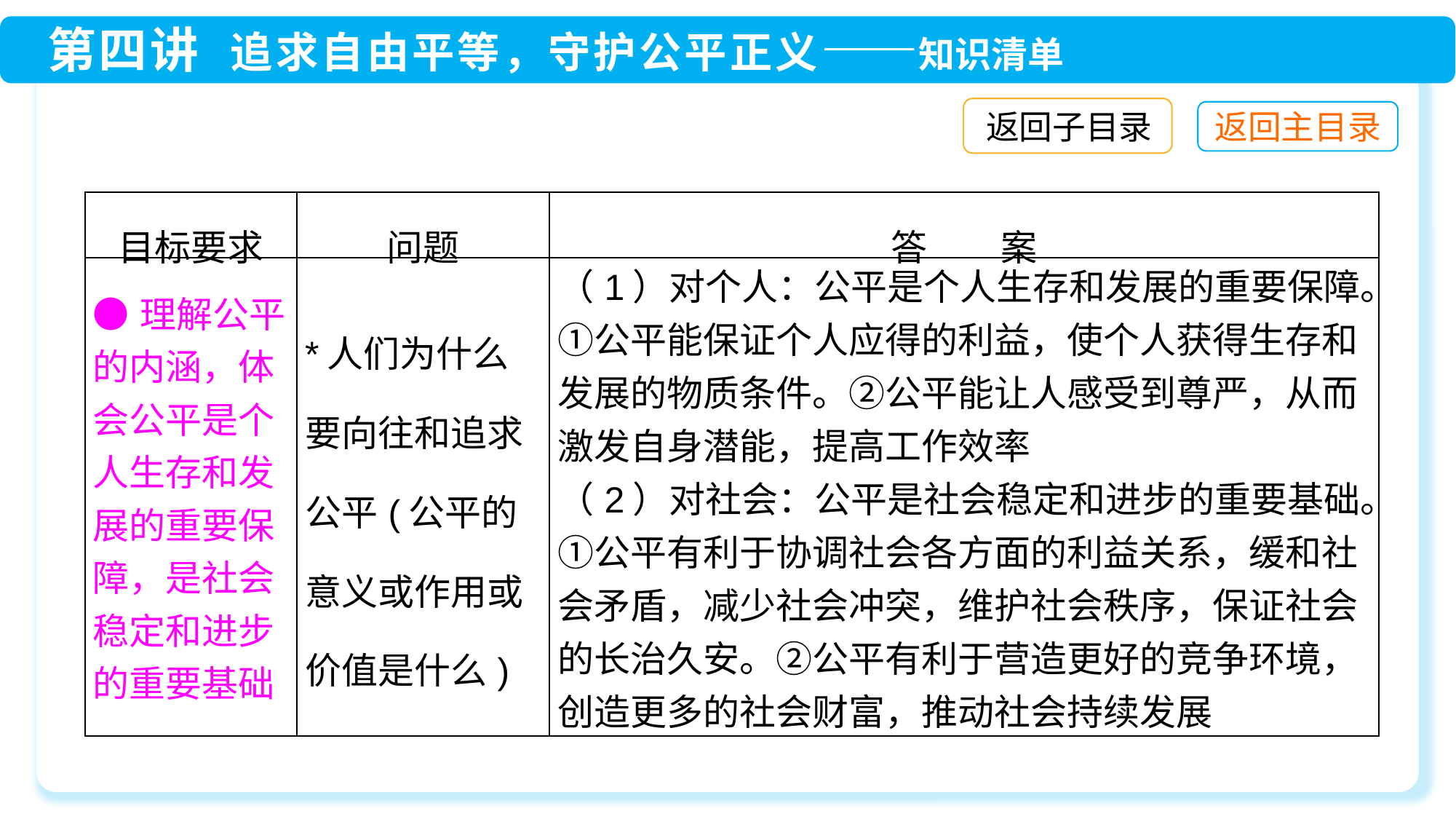

返回子目录
| 目标要求 | 问题 | 答　　案 |
| --- | --- | --- |
| ●理解公平的内涵，体会公平是个人生存和发展的重要保障，是社会稳定和进步的重要基础 | \*人们为什么要向往和追求公平(公平的意义或作用或价值是什么) | （1）对个人：公平是个人生存和发展的重要保障。①公平能保证个人应得的利益，使个人获得生存和发展的物质条件。②公平能让人感受到尊严，从而激发自身潜能，提高工作效率 （2）对社会：公平是社会稳定和进步的重要基础。①公平有利于协调社会各方面的利益关系，缓和社会矛盾，减少社会冲突，维护社会秩序，保证社会的长治久安。②公平有利于营造更好的竞争环境，创造更多的社会财富，推动社会持续发展 |